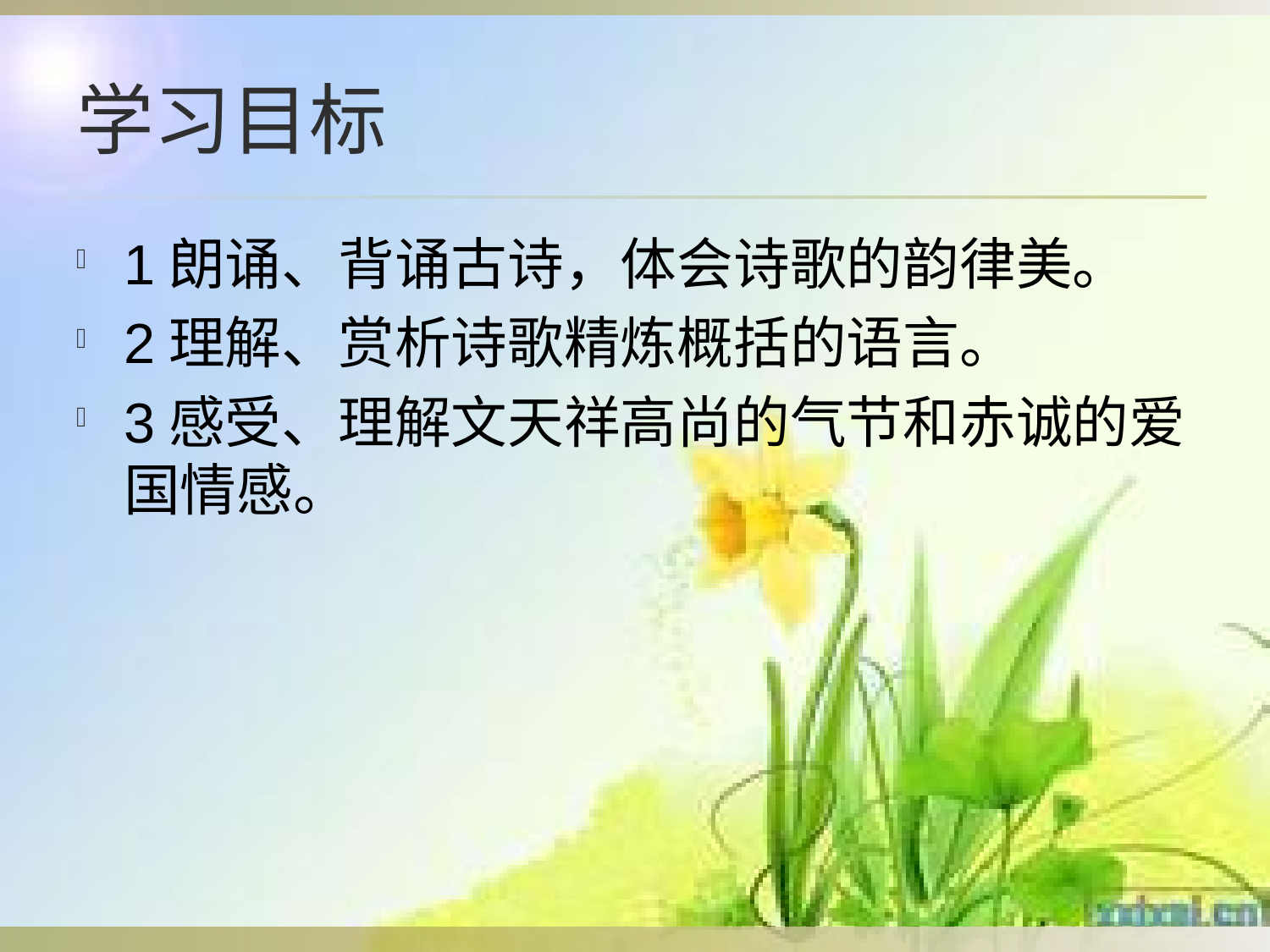

# 学习目标
1朗诵、背诵古诗，体会诗歌的韵律美。
2理解、赏析诗歌精炼概括的语言。
3感受、理解文天祥高尚的气节和赤诚的爱国情感。